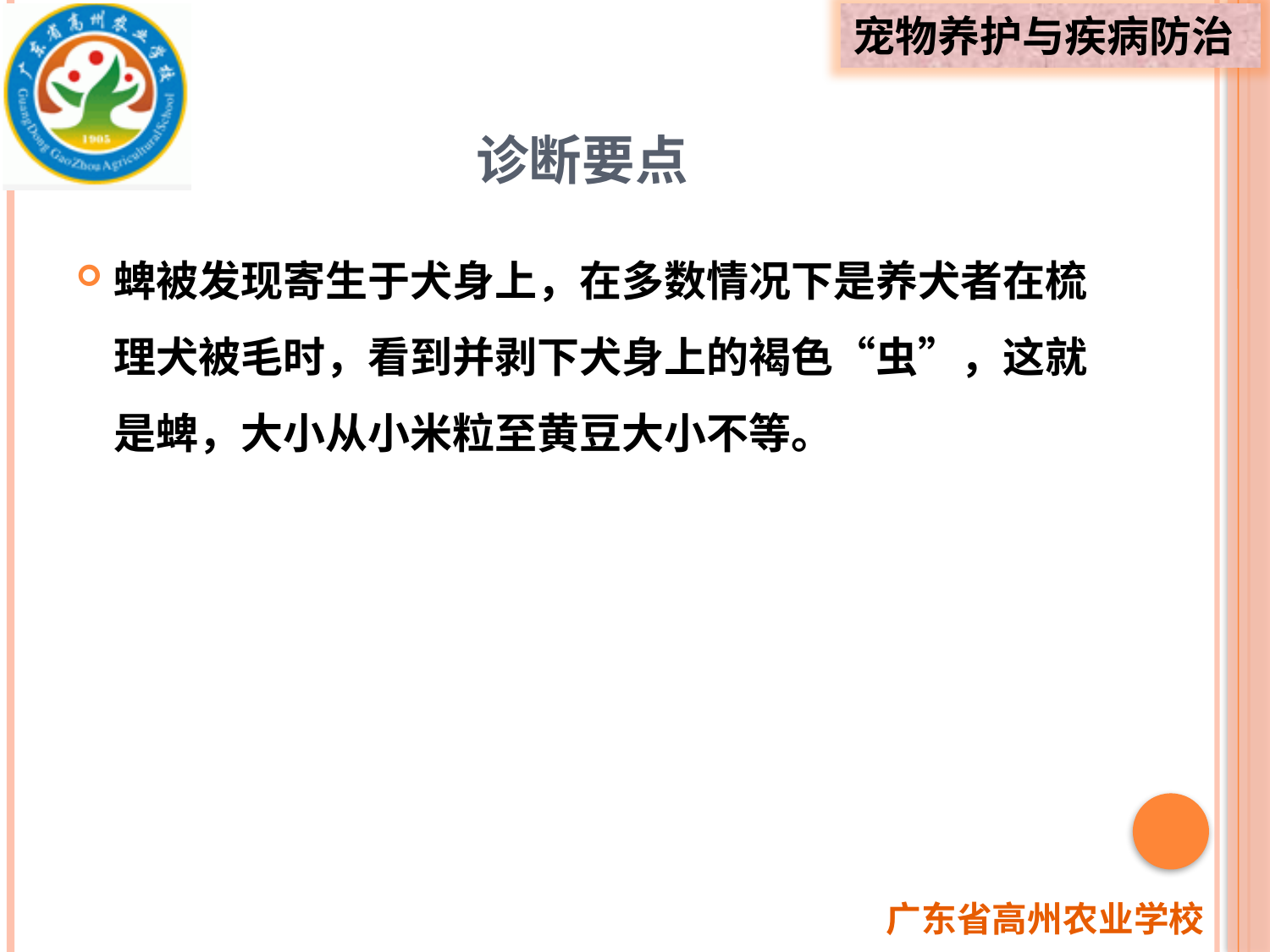

# 诊断要点
蜱被发现寄生于犬身上，在多数情况下是养犬者在梳理犬被毛时，看到并剥下犬身上的褐色“虫”，这就是蜱，大小从小米粒至黄豆大小不等。